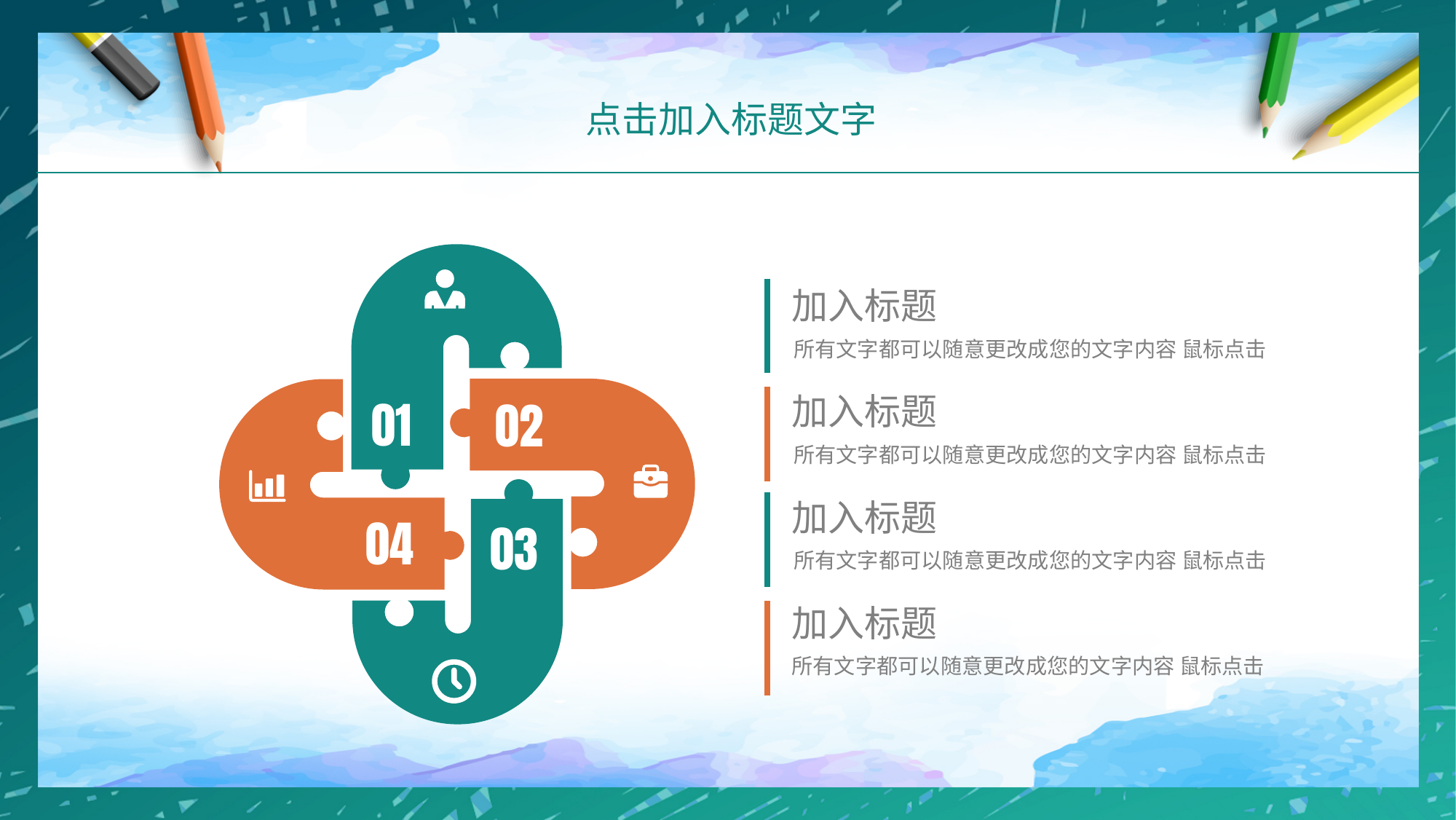

点击加入标题文字

01
02

04
03

加入标题
所有文字都可以随意更改成您的文字内容 鼠标点击
加入标题
所有文字都可以随意更改成您的文字内容 鼠标点击
加入标题
所有文字都可以随意更改成您的文字内容 鼠标点击
加入标题
所有文字都可以随意更改成您的文字内容 鼠标点击